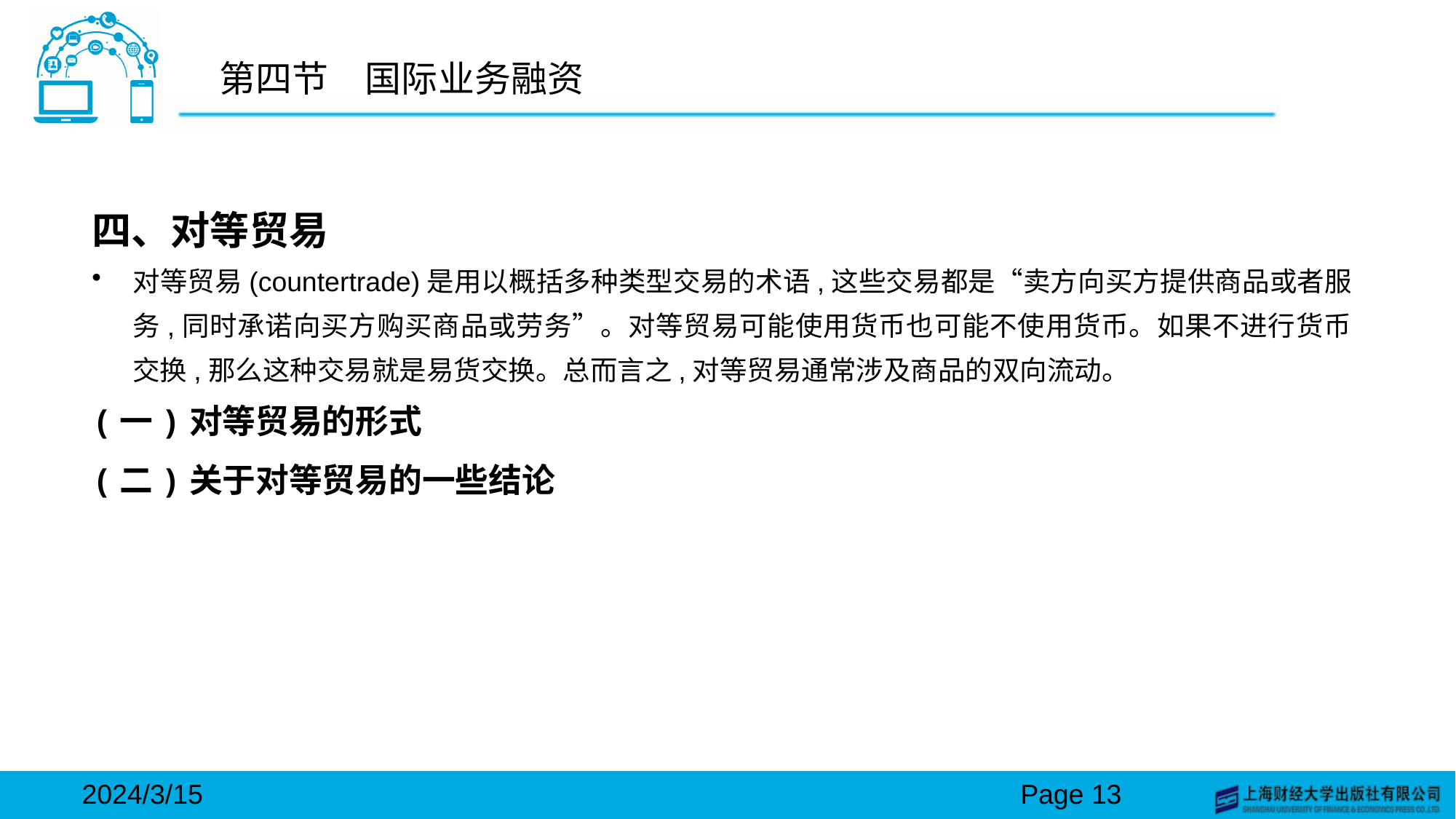

# 第四节　国际业务融资
四、对等贸易
对等贸易(countertrade)是用以概括多种类型交易的术语,这些交易都是“卖方向买方提供商品或者服务,同时承诺向买方购买商品或劳务”。对等贸易可能使用货币也可能不使用货币。如果不进行货币交换,那么这种交易就是易货交换。总而言之,对等贸易通常涉及商品的双向流动。
(一)对等贸易的形式
(二)关于对等贸易的一些结论

2024/3/15
Page 13